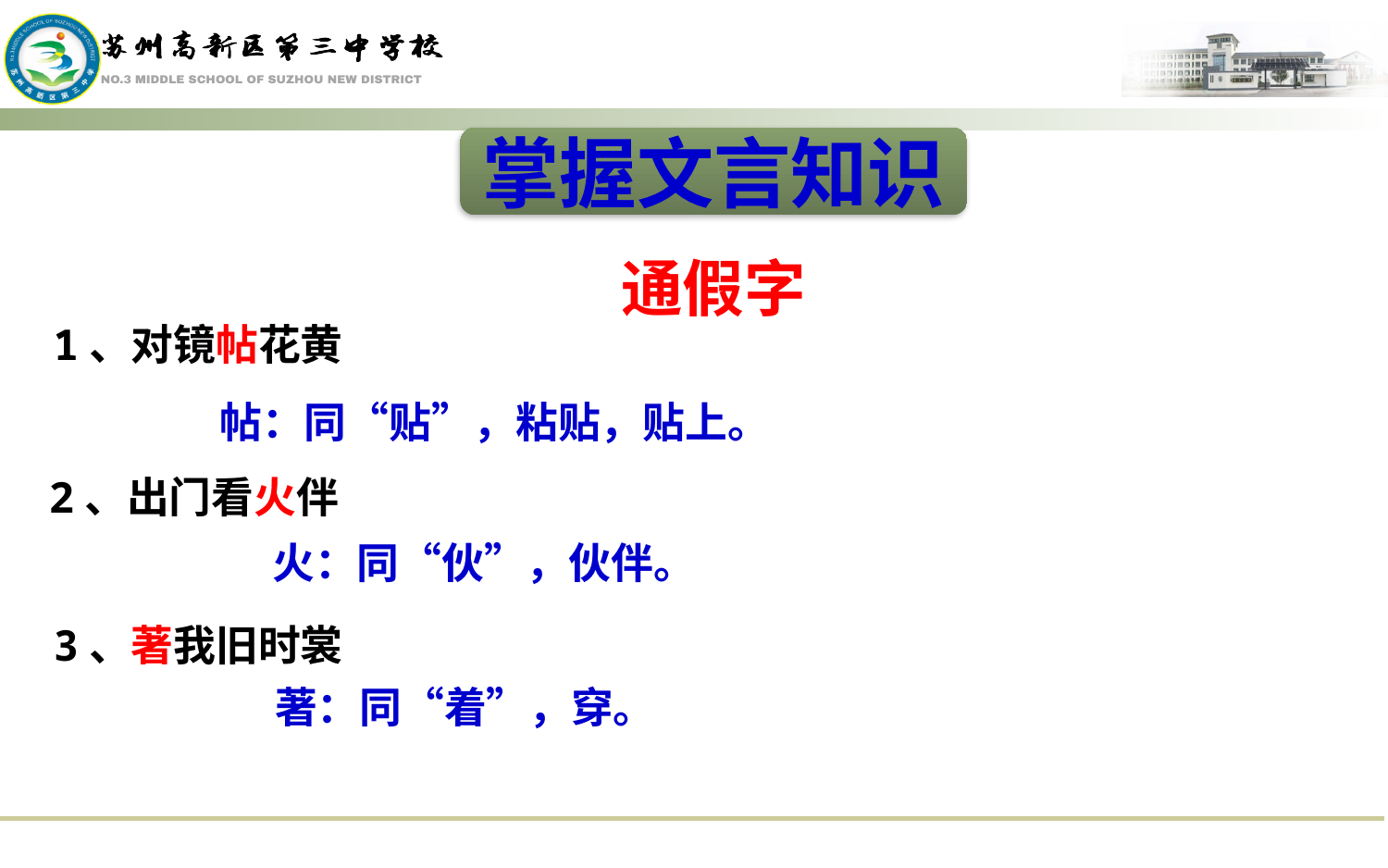

掌握文言知识
通假字
1、对镜帖花黄
帖：同“贴”，粘贴，贴上。
2、出门看火伴
火：同“伙”，伙伴。
3、著我旧时裳
著：同“着”，穿。